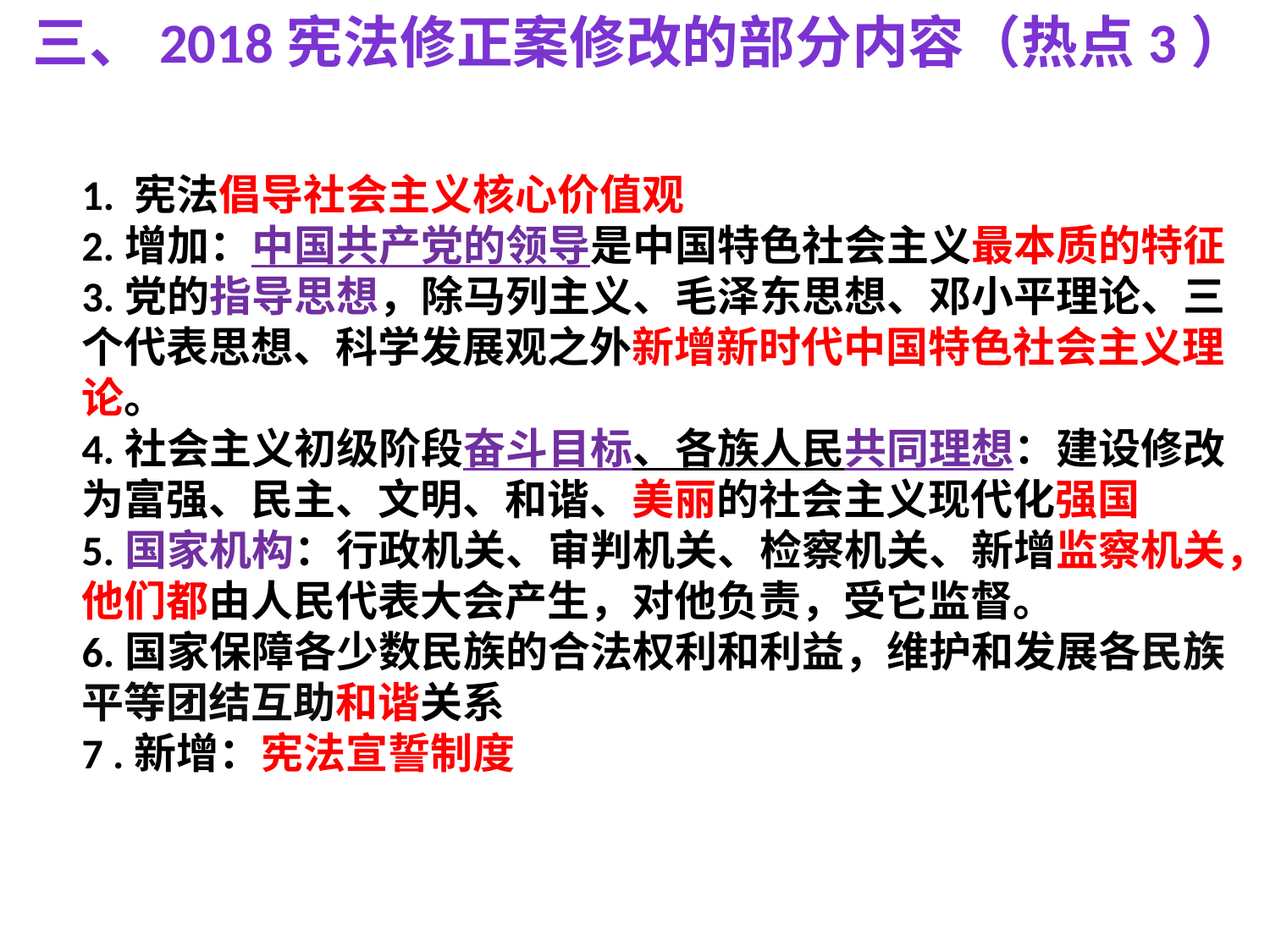

三、2018宪法修正案修改的部分内容（热点3）
1. 宪法倡导社会主义核心价值观
2.增加：中国共产党的领导是中国特色社会主义最本质的特征
3.党的指导思想，除马列主义、毛泽东思想、邓小平理论、三个代表思想、科学发展观之外新增新时代中国特色社会主义理论。
4.社会主义初级阶段奋斗目标、各族人民共同理想：建设修改为富强、民主、文明、和谐、美丽的社会主义现代化强国
5.国家机构：行政机关、审判机关、检察机关、新增监察机关，他们都由人民代表大会产生，对他负责，受它监督。
6.国家保障各少数民族的合法权利和利益，维护和发展各民族平等团结互助和谐关系
7 .新增：宪法宣誓制度